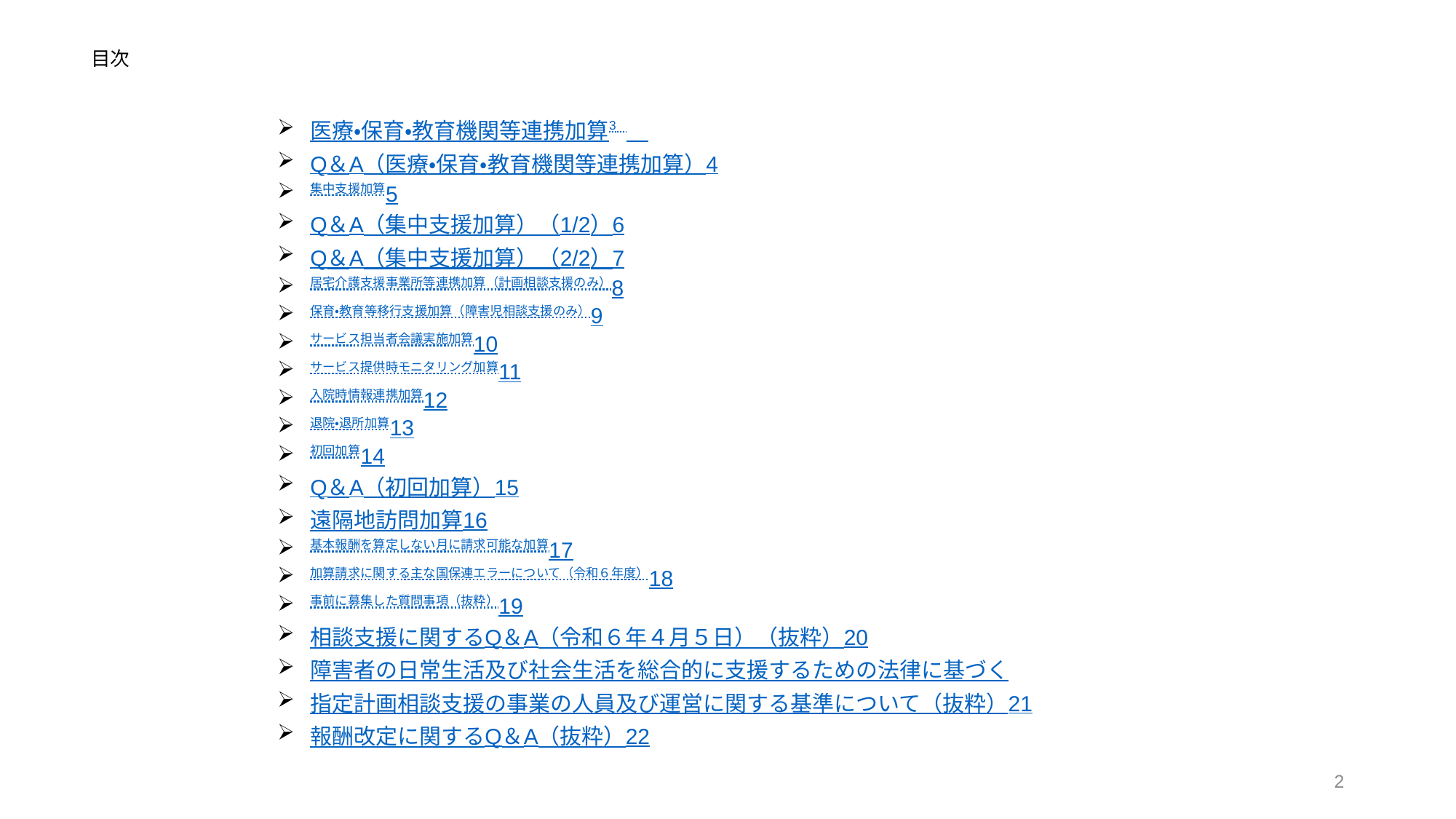

# 目次
医療・保育・教育機関等連携加算					3
Q＆A（医療・保育・教育機関等連携加算）				4
集中支援加算						5
Q＆A（集中支援加算）（1/2）					6
Q＆A（集中支援加算）（2/2）					7
居宅介護支援事業所等連携加算（計画相談支援のみ）			8
保育・教育等移行支援加算（障害児相談支援のみ）			9
サービス担当者会議実施加算					10
サービス提供時モニタリング加算					11
入院時情報連携加算						12
退院・退所加算						13
初回加算							14
Q＆A（初回加算）						15
遠隔地訪問加算						16
基本報酬を算定しない月に請求可能な加算				17
加算請求に関する主な国保連エラーについて（令和６年度）			18
事前に募集した質問事項（抜粋）					19
相談支援に関するQ＆A（令和６年４月５日）（抜粋）			20
障害者の日常生活及び社会生活を総合的に支援するための法律に基づく
指定計画相談支援の事業の人員及び運営に関する基準について（抜粋）		21
報酬改定に関するQ＆A（抜粋）					22

2